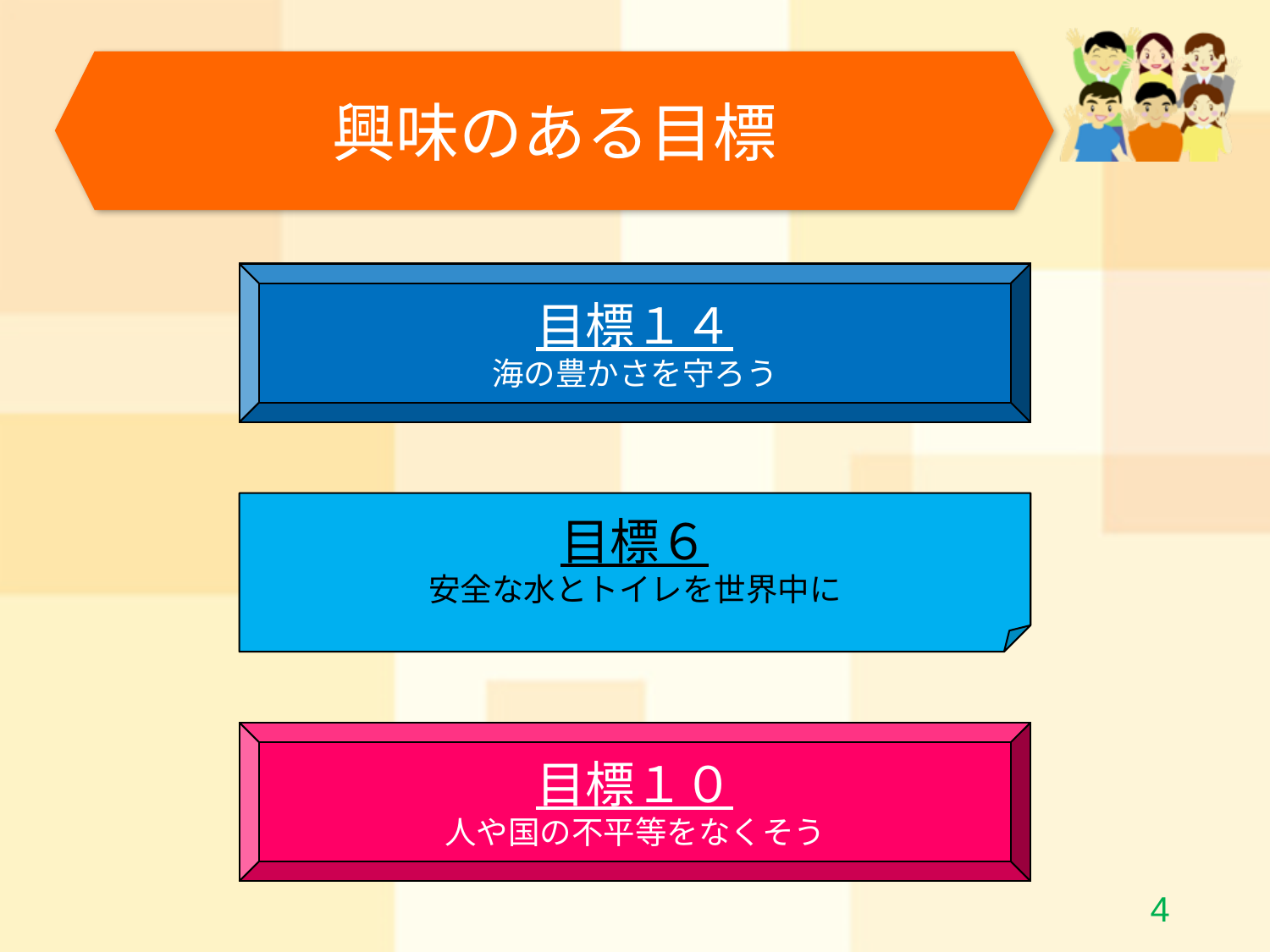

興味のある目標
目標１４
海の豊かさを守ろう
目標６
安全な水とトイレを世界中に
目標１０
人や国の不平等をなくそう
4